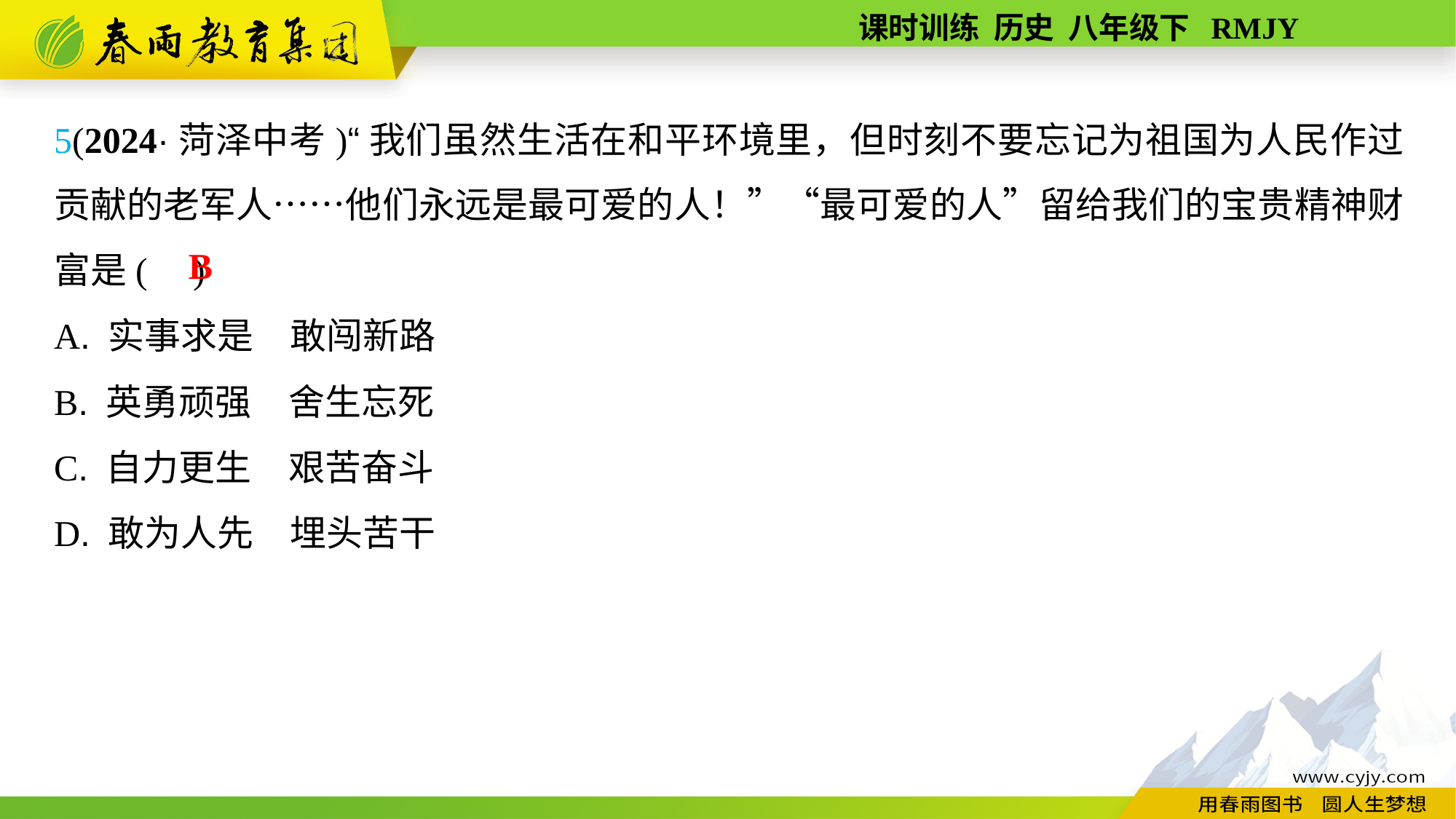

5(2024·菏泽中考)“我们虽然生活在和平环境里，但时刻不要忘记为祖国为人民作过贡献的老军人……他们永远是最可爱的人！”“最可爱的人”留给我们的宝贵精神财富是(     )
A. 实事求是　敢闯新路
B. 英勇顽强　舍生忘死
C. 自力更生　艰苦奋斗
D. 敢为人先　埋头苦干
B